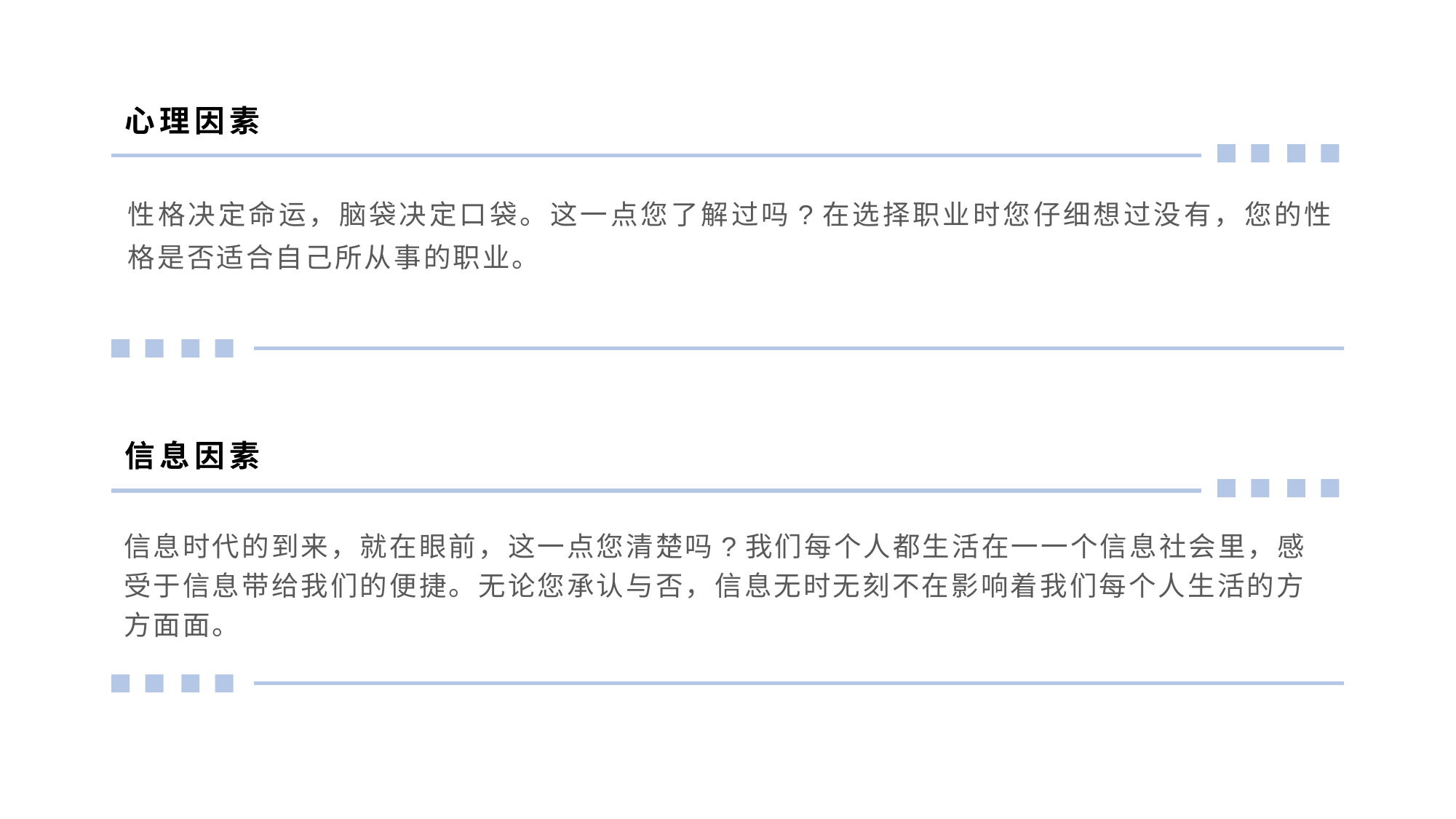

心理因素

性格决定命运，脑袋决定口袋。这一点您了解过吗?在选择职业时您仔细想过没有，您的性格是否适合自己所从事的职业。
信息因素

信息时代的到来，就在眼前，这一点您清楚吗?我们每个人都生活在一一个信息社会里，感受于信息带给我们的便捷。无论您承认与否，信息无时无刻不在影响着我们每个人生活的方方面面。